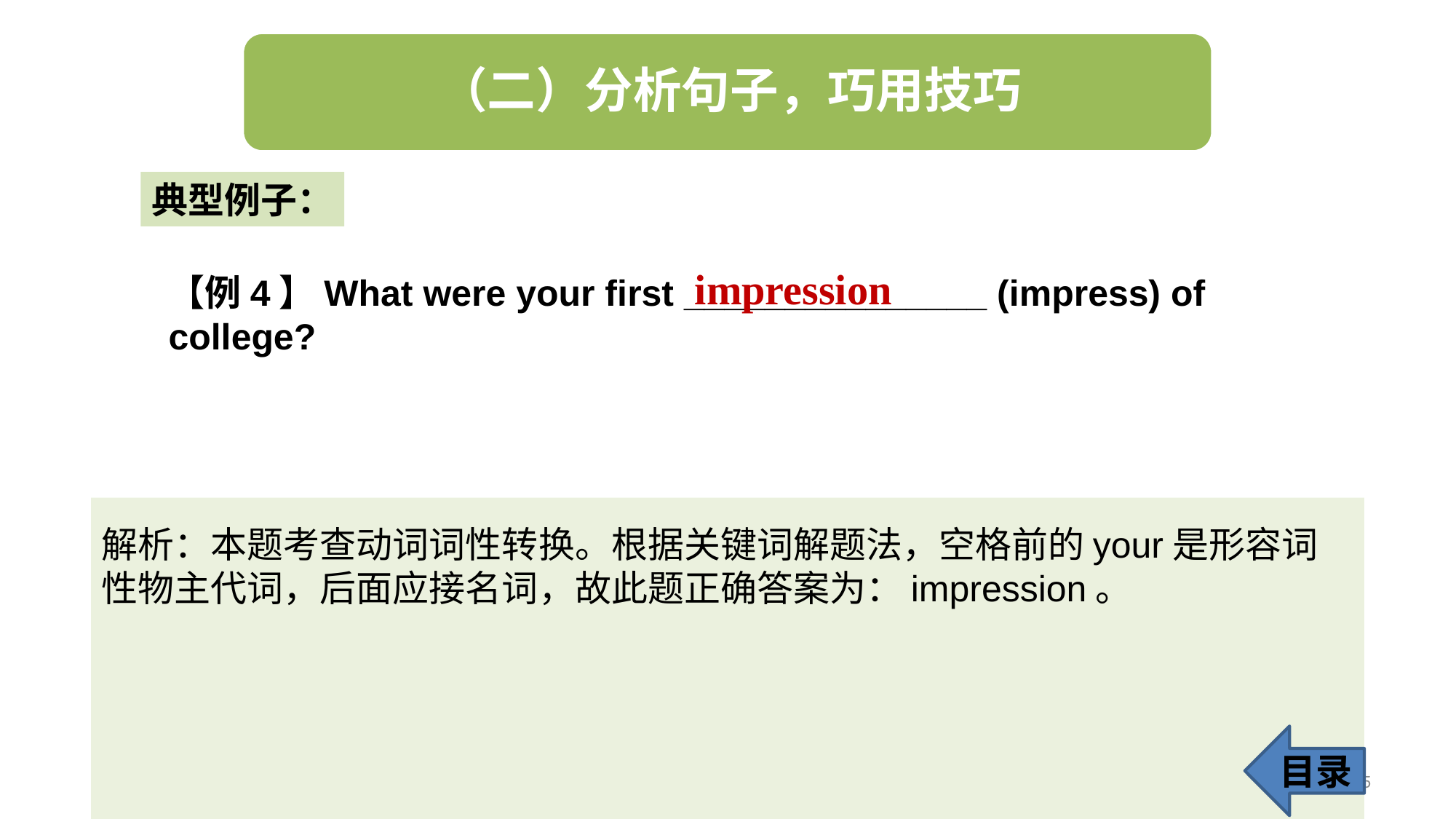

（二）分析句子，巧用技巧
典型例子：
impression
【例4】What were your first _______________ (impress) of college?

解析：本题考查动词词性转换。根据关键词解题法，空格前的your是形容词性物主代词，后面应接名词，故此题正确答案为：impression。
目录
15